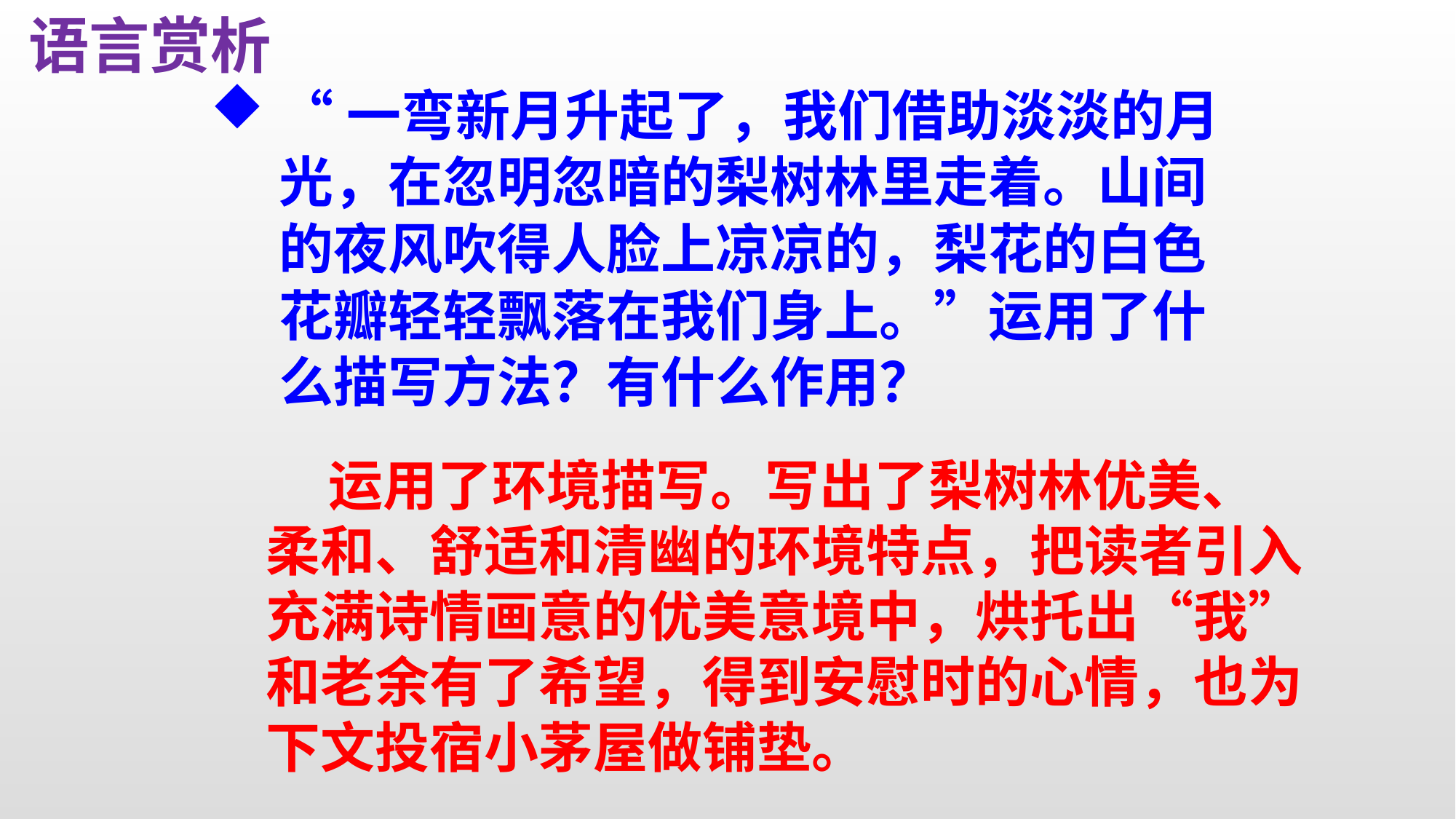

语言赏析
“一弯新月升起了，我们借助淡淡的月光，在忽明忽暗的梨树林里走着。山间的夜风吹得人脸上凉凉的，梨花的白色花瓣轻轻飘落在我们身上。”运用了什么描写方法？有什么作用？
    运用了环境描写。写出了梨树林优美、柔和、舒适和清幽的环境特点，把读者引入充满诗情画意的优美意境中，烘托出“我”和老余有了希望，得到安慰时的心情，也为下文投宿小茅屋做铺垫。